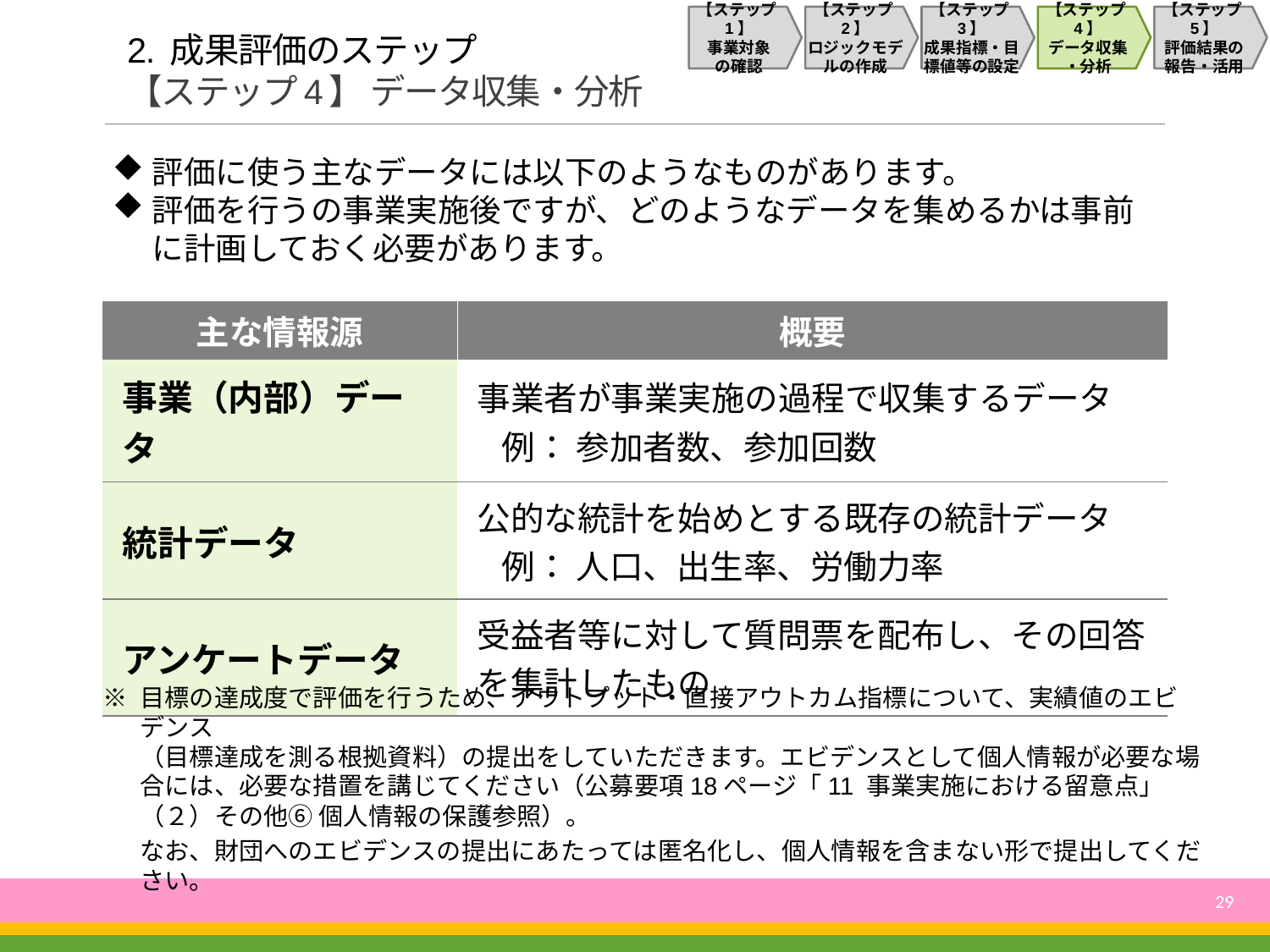

【ステップ1】
事業対象
の確認
【ステップ2】
ロジックモデルの作成
【ステップ3】
成果指標・目標値等の設定
【ステップ4】
データ収集
・分析
【ステップ5】
評価結果の
報告・活用
# 2. 成果評価のステップ 【ステップ4】 データ収集・分析
評価に使う主なデータには以下のようなものがあります。
評価を行うの事業実施後ですが、どのようなデータを集めるかは事前に計画しておく必要があります。
| 主な情報源 | 概要 |
| --- | --- |
| 事業（内部）データ | 事業者が事業実施の過程で収集するデータ 例： 参加者数、参加回数 |
| 統計データ | 公的な統計を始めとする既存の統計データ 例： 人口、出生率、労働力率 |
| アンケートデータ | 受益者等に対して質問票を配布し、その回答を集計したもの |
※	目標の達成度で評価を行うため、アウトプット・直接アウトカム指標について、実績値のエビデンス
（目標達成を測る根拠資料）の提出をしていただきます。エビデンスとして個人情報が必要な場合には、必要な措置を講じてください（公募要項18ページ「11 事業実施における留意点」（２）その他⑥ 個人情報の保護参照）。
　	なお、財団へのエビデンスの提出にあたっては匿名化し、個人情報を含まない形で提出してください。
29